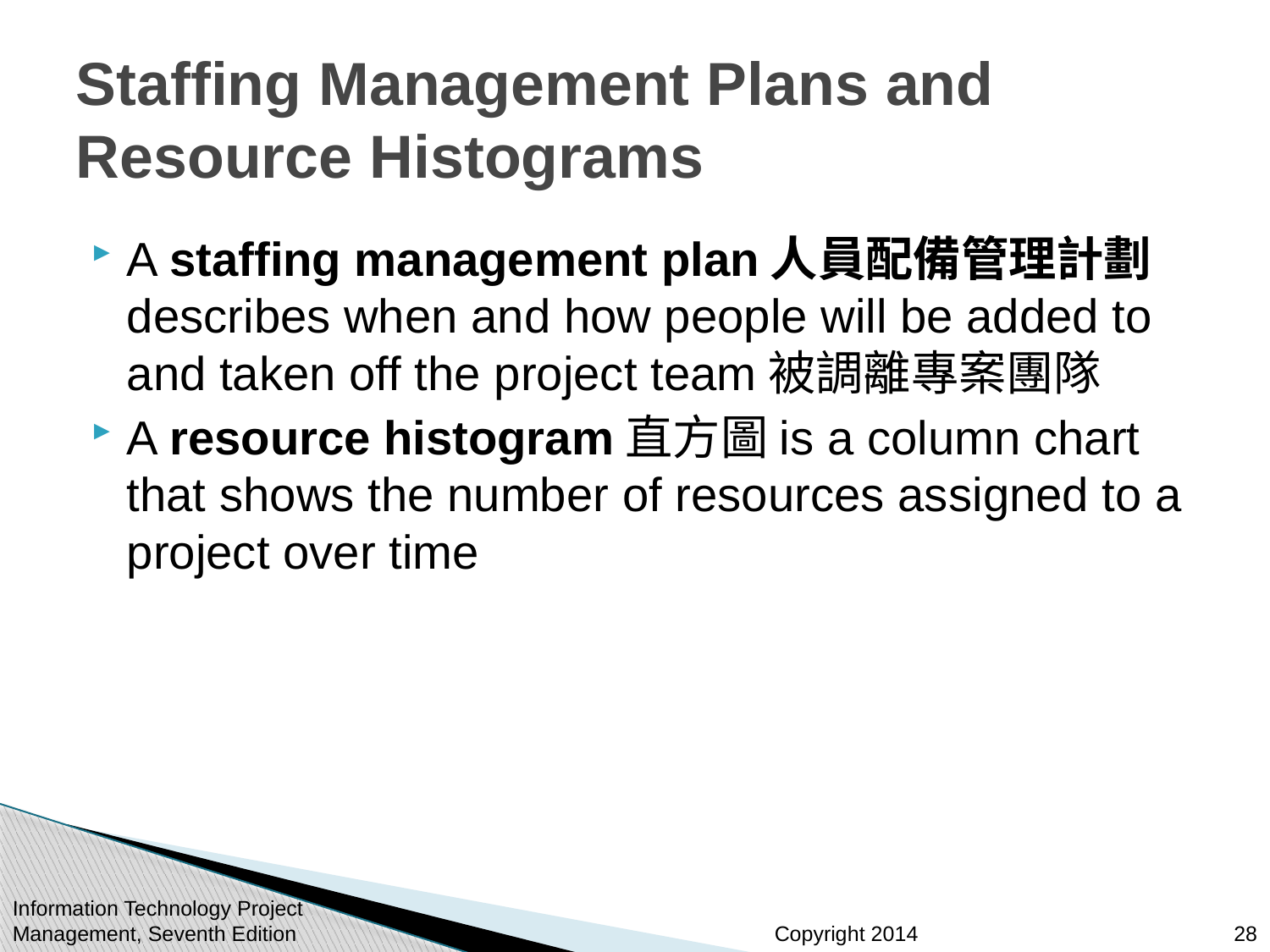

# Staffing Management Plans and Resource Histograms
A staffing management plan人員配備管理計劃describes when and how people will be added to and taken off the project team被調離專案團隊
A resource histogram直方圖is a column chart that shows the number of resources assigned to a project over time
Information Technology Project Management, Seventh Edition
28